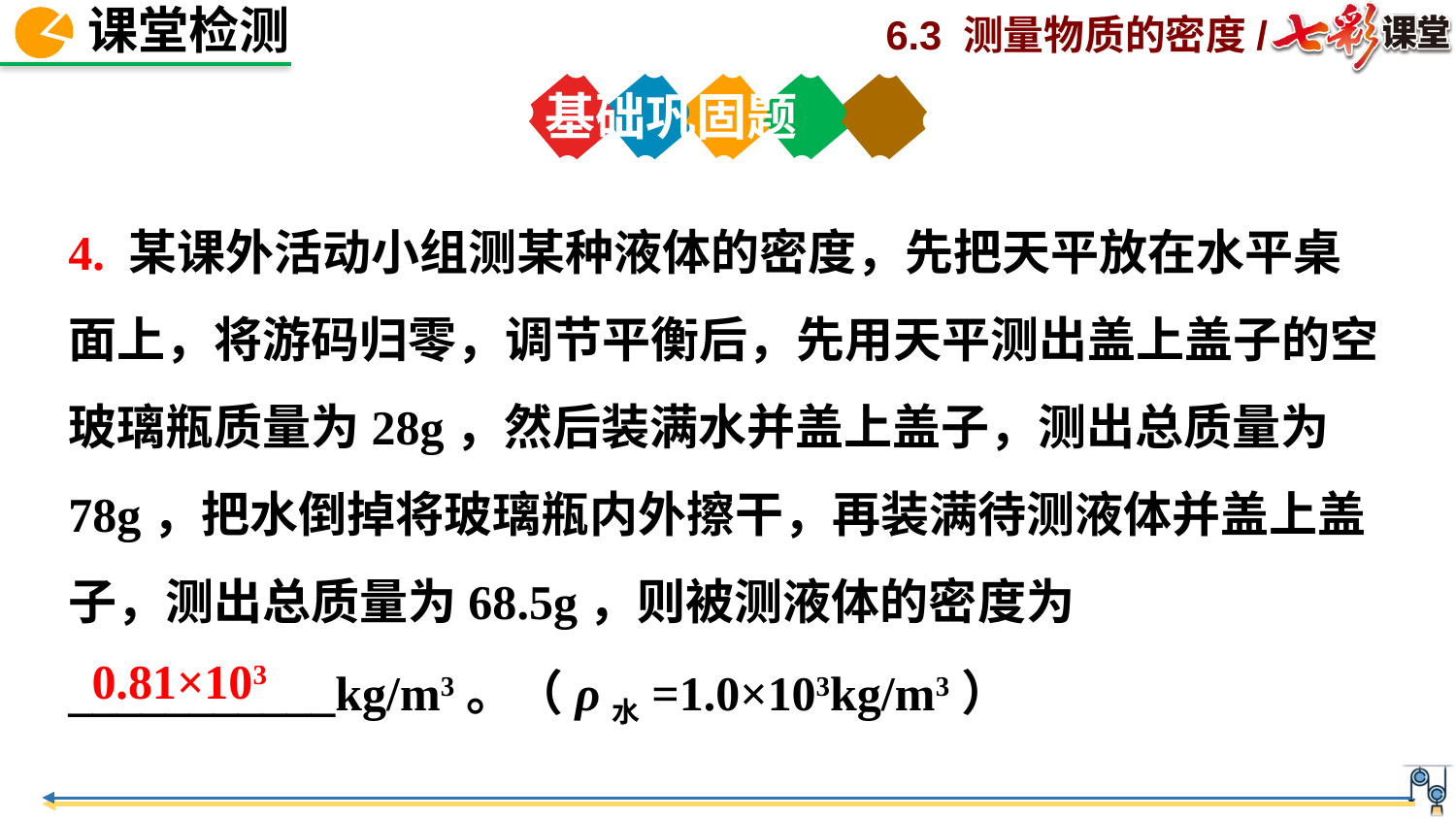

基础巩固题

4. 某课外活动小组测某种液体的密度，先把天平放在水平桌面上，将游码归零，调节平衡后，先用天平测出盖上盖子的空玻璃瓶质量为28g，然后装满水并盖上盖子，测出总质量为78g，把水倒掉将玻璃瓶内外擦干，再装满待测液体并盖上盖子，测出总质量为68.5g，则被测液体的密度为___________kg/m3。（ρ水=1.0×103kg/m3）

C
0.81×103